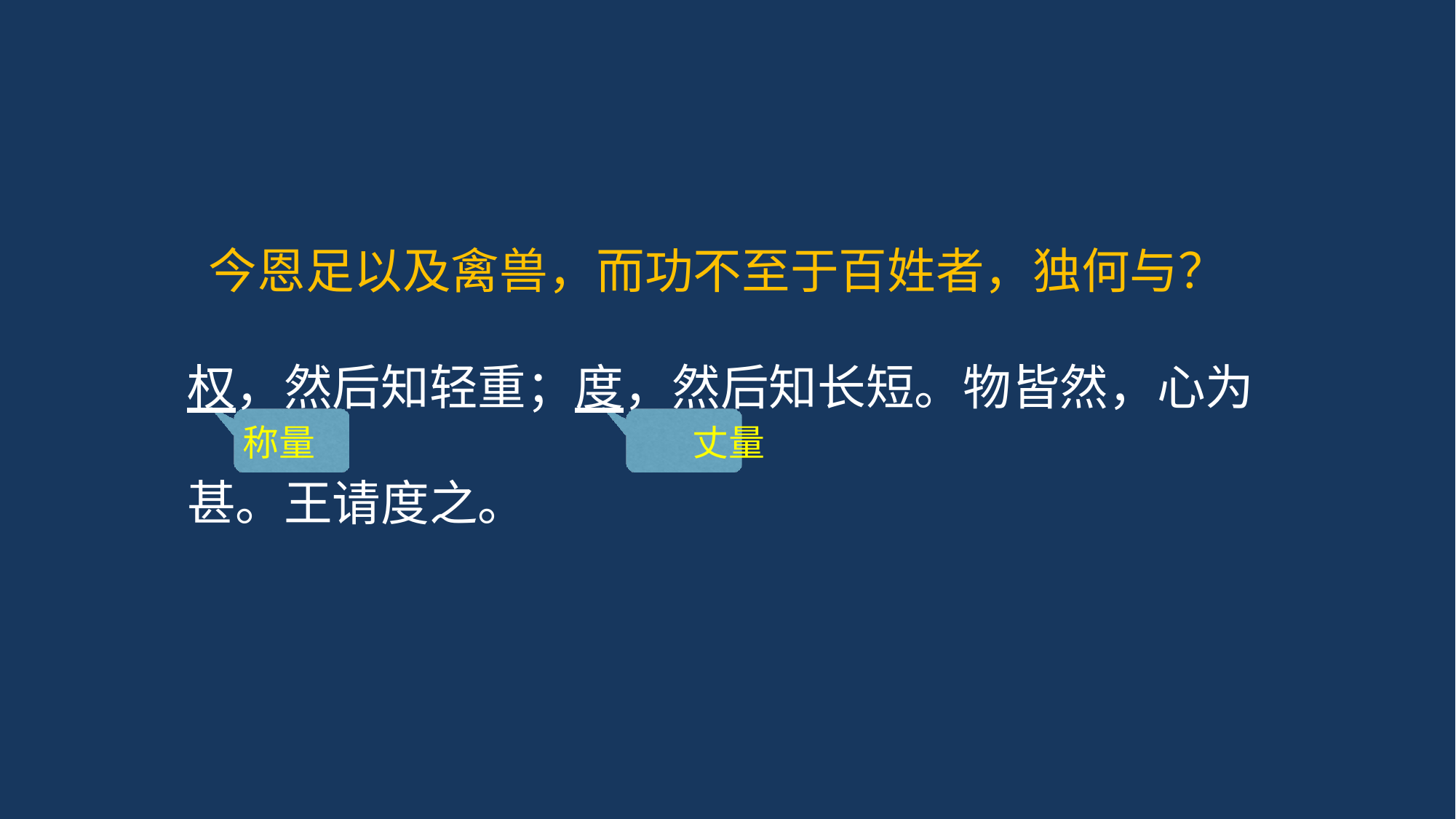

# 今恩足以及禽兽，而功不至于百姓者，独何与？
权，然后知轻重；度，然后知长短。物皆然，心为
称量	丈量
甚。王请度之。